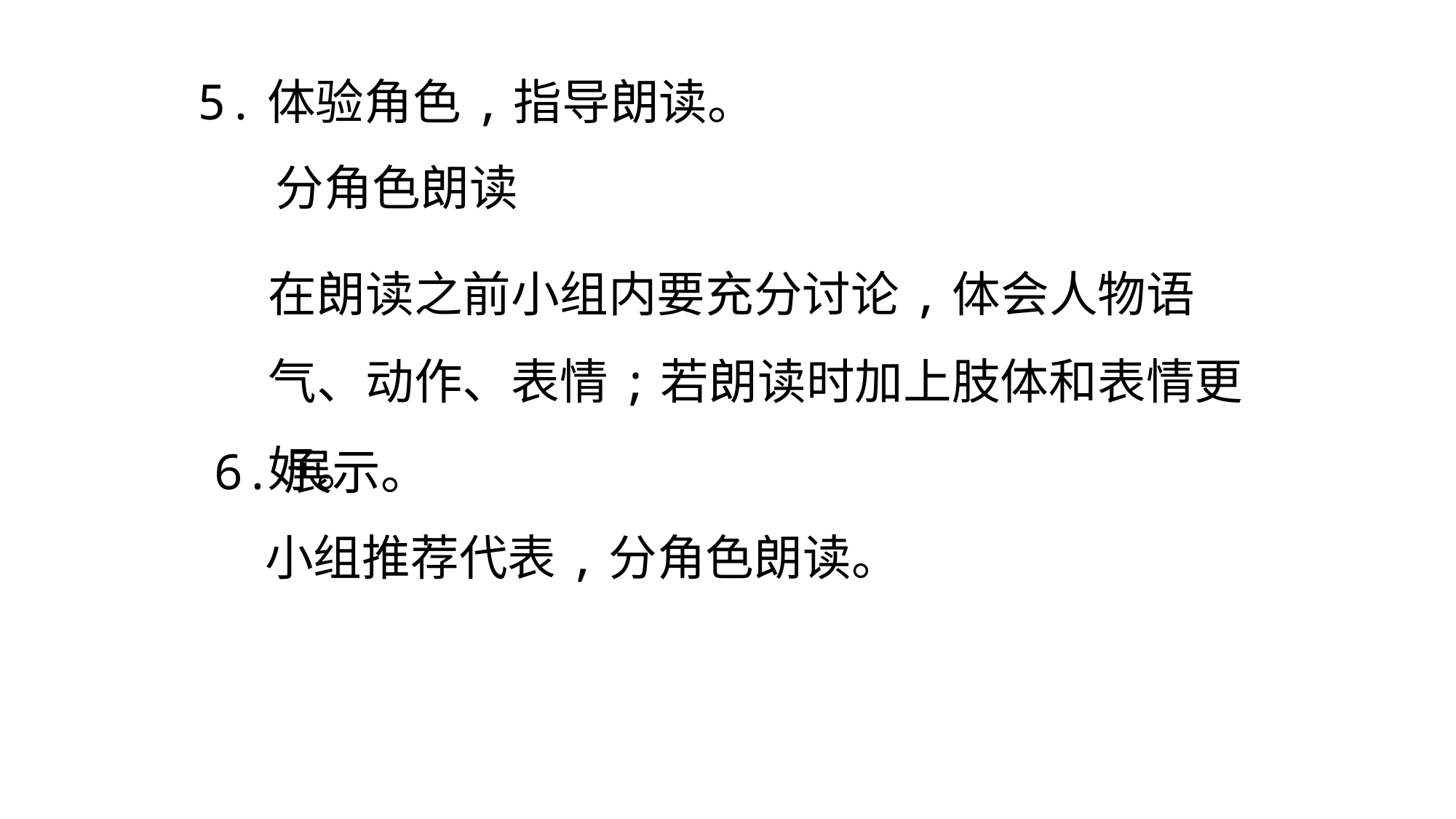

5.体验角色,指导朗读。
分角色朗读
在朗读之前小组内要充分讨论,体会人物语气、动作、表情;若朗读时加上肢体和表情更好。
 6.展示。
小组推荐代表,分角色朗读。